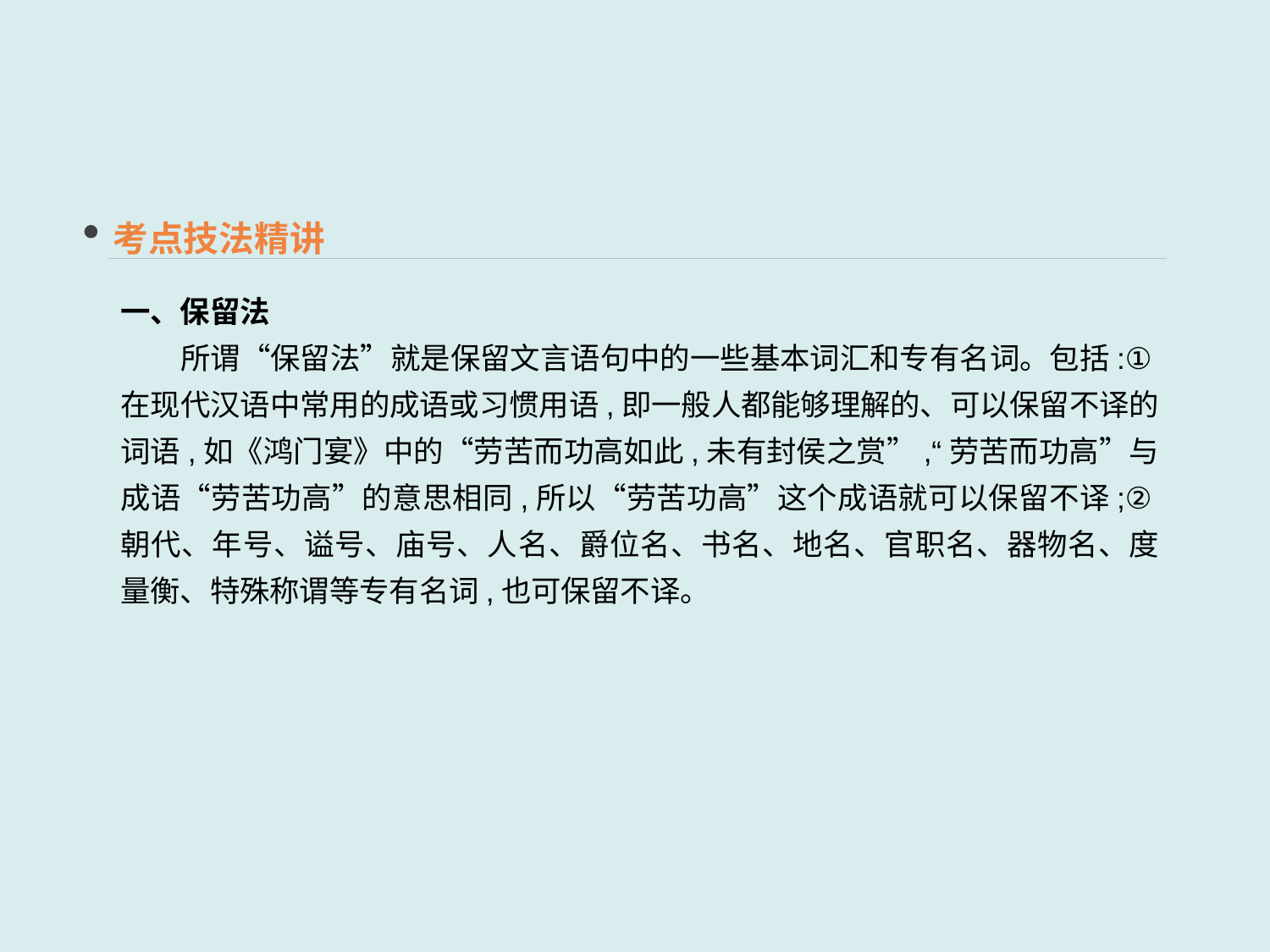

考点技法精讲

一、保留法
　　所谓“保留法”就是保留文言语句中的一些基本词汇和专有名词。包括:①在现代汉语中常用的成语或习惯用语,即一般人都能够理解的、可以保留不译的词语,如《鸿门宴》中的“劳苦而功高如此,未有封侯之赏”,“劳苦而功高”与成语“劳苦功高”的意思相同,所以“劳苦功高”这个成语就可以保留不译;②朝代、年号、谥号、庙号、人名、爵位名、书名、地名、官职名、器物名、度量衡、特殊称谓等专有名词,也可保留不译。